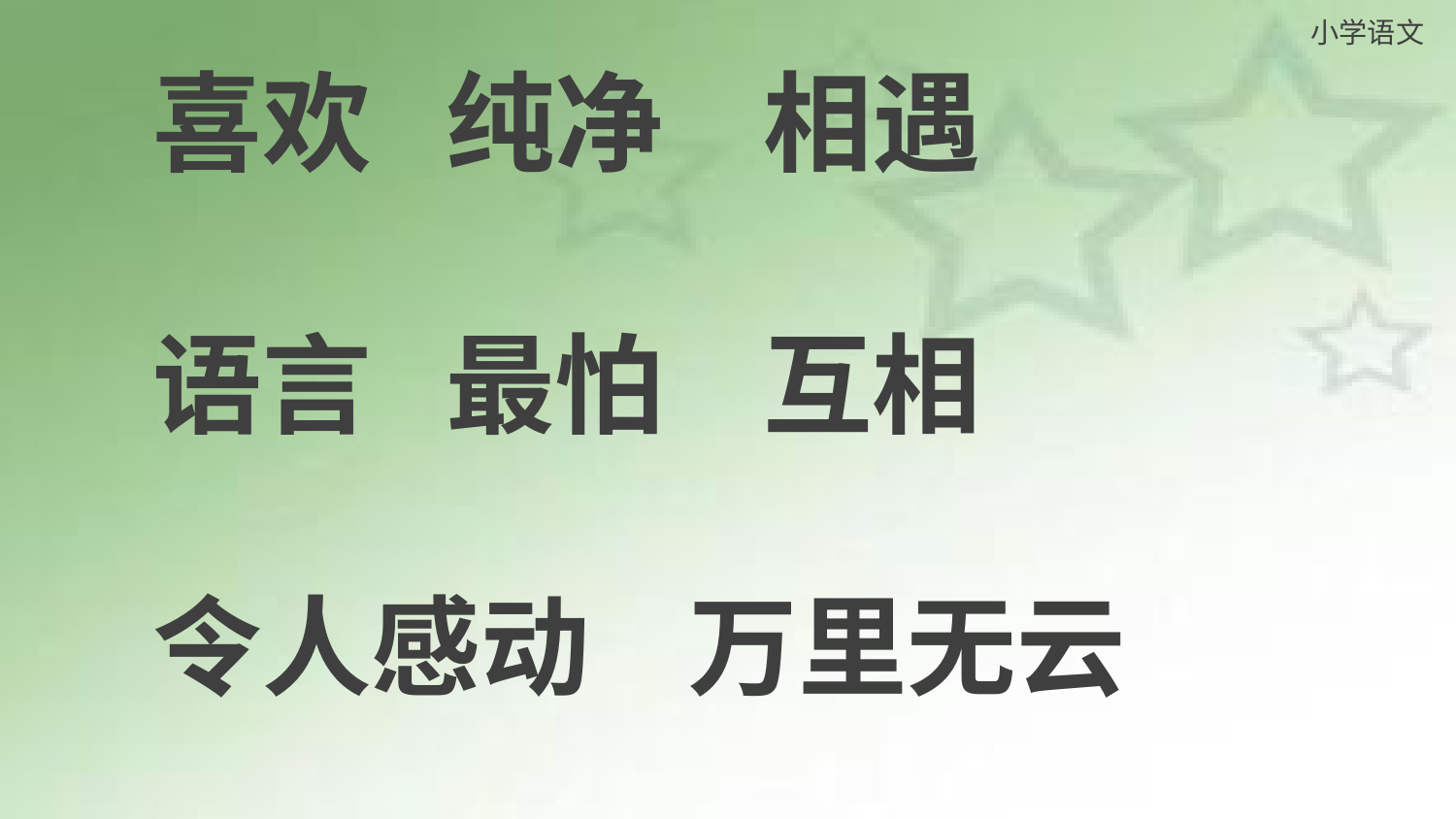

喜欢   纯净    相遇

语言   最怕    互相

令人感动    万里无云